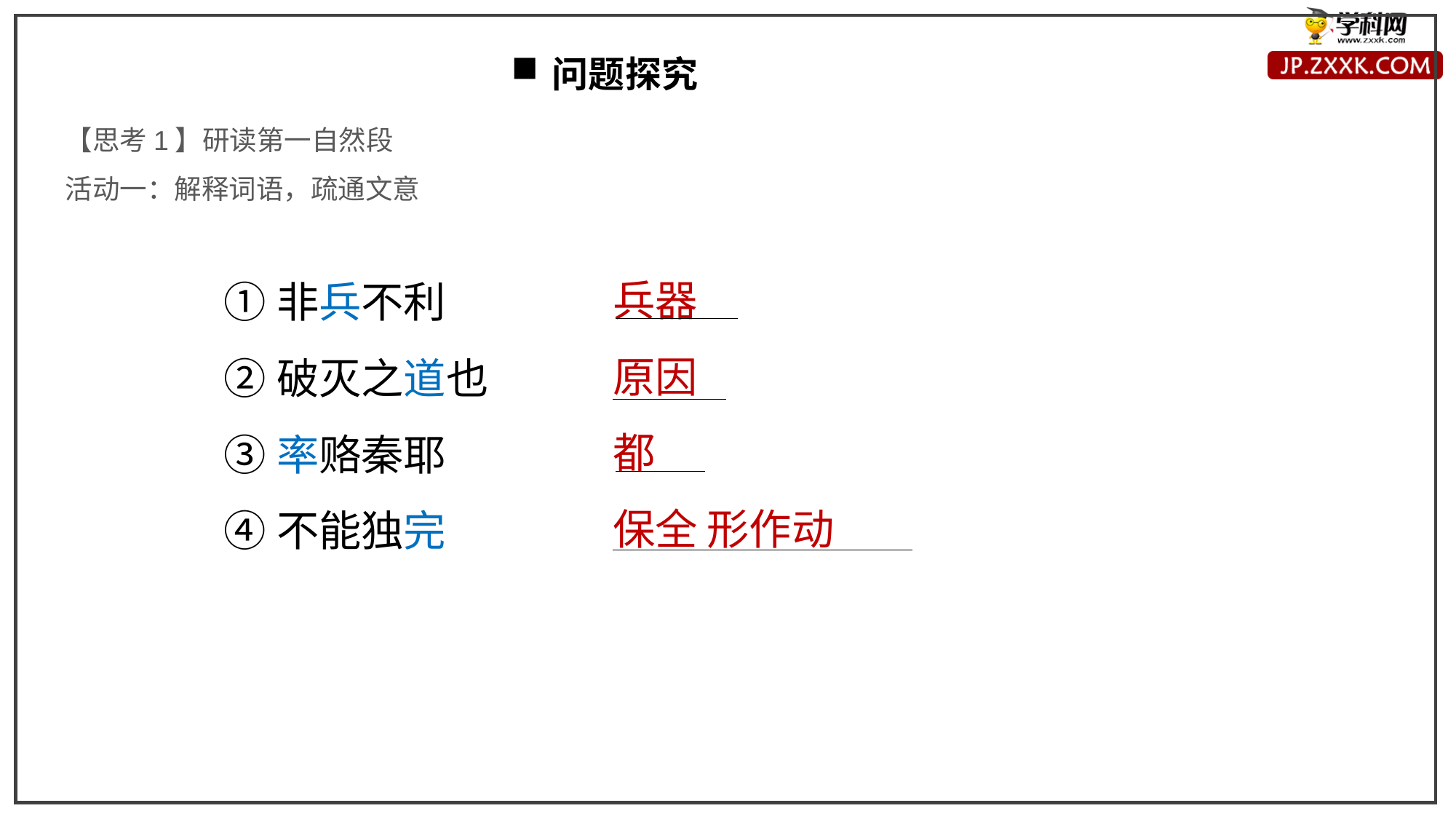

问题探究
【思考1】研读第一自然段
活动一：解释词语，疏通文意

兵器
原因
都
保全 形作动
①非兵不利
②破灭之道也
③率赂秦耶
④不能独完